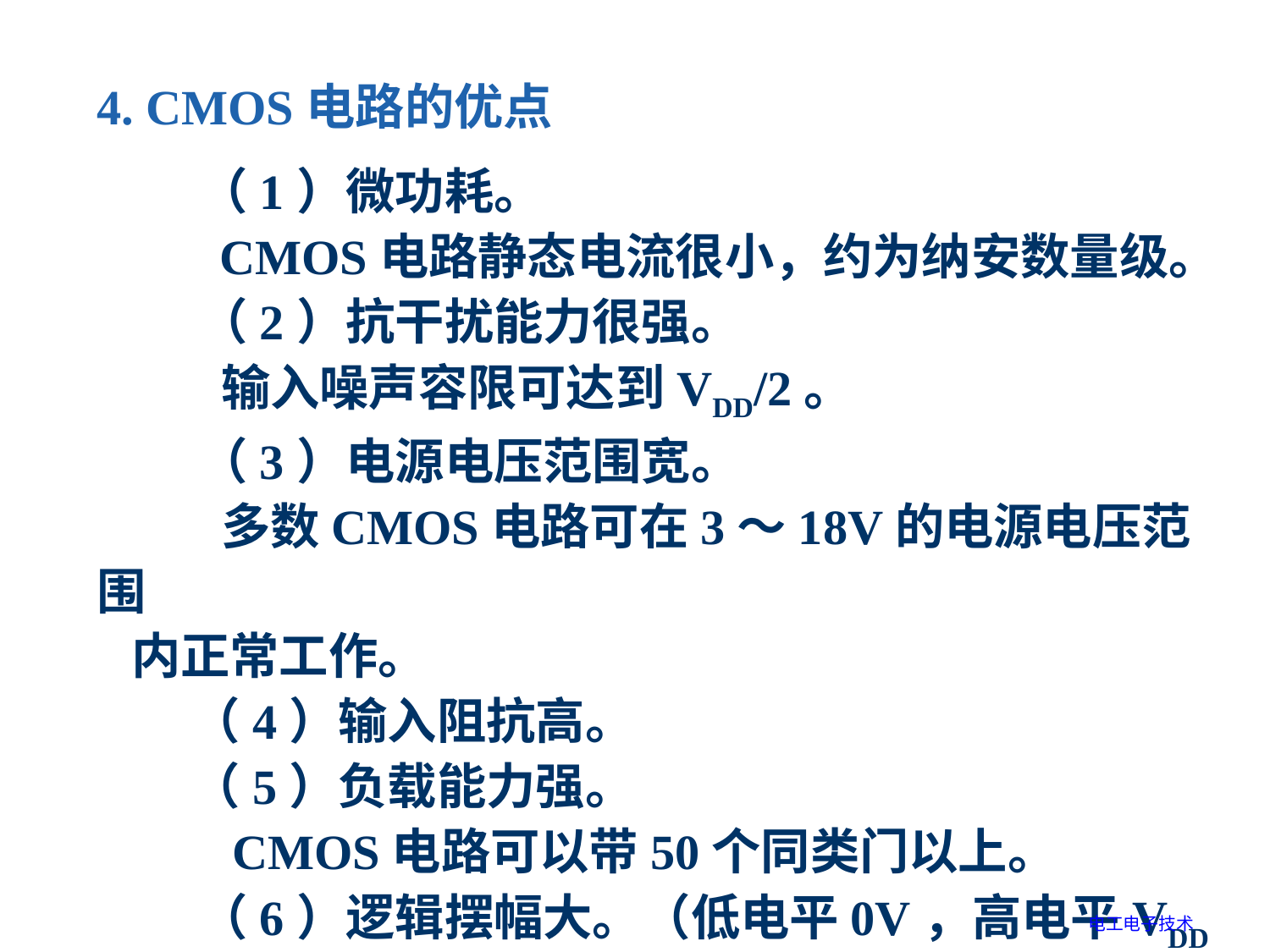

4. CMOS电路的优点
        （1）微功耗。
          CMOS电路静态电流很小，约为纳安数量级。
        （2）抗干扰能力很强。
          输入噪声容限可达到VDD/2。
        （3）电源电压范围宽。
          多数CMOS电路可在3～18V的电源电压范围
  内正常工作。
　    （4）输入阻抗高。
　    （5）负载能力强。
           CMOS电路可以带50个同类门以上。
        （6）逻辑摆幅大。（低电平0V，高电平VDD ）
电工电子技术
121